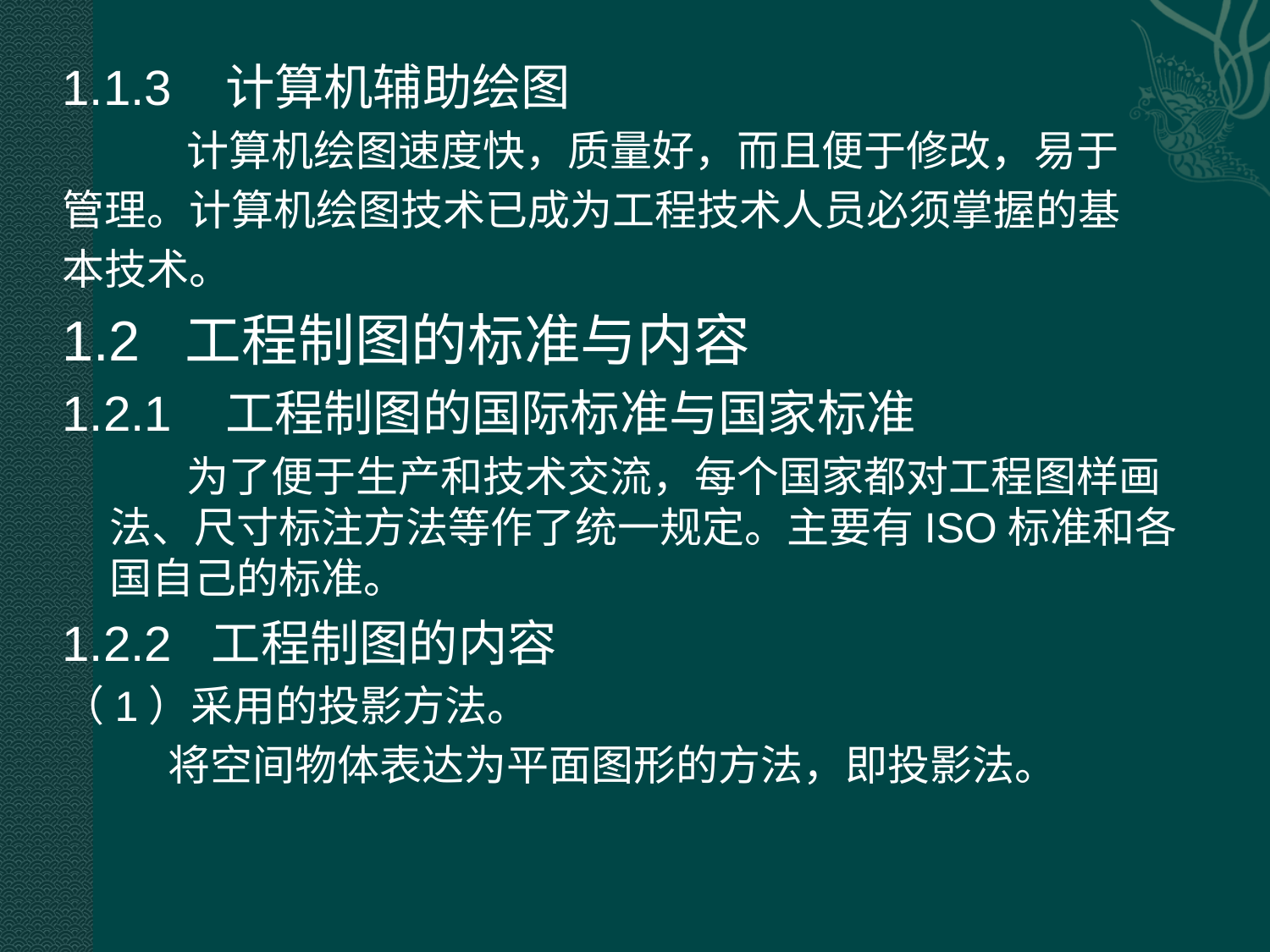

1.1.3   计算机辅助绘图
            计算机绘图速度快，质量好，而且便于修改，易于
管理。计算机绘图技术已成为工程技术人员必须掌握的基
本技术。
1.2  工程制图的标准与内容
1.2.1   工程制图的国际标准与国家标准
            为了便于生产和技术交流，每个国家都对工程图样画法、尺寸标注方法等作了统一规定。主要有ISO标准和各国自己的标准。
1.2.2  工程制图的内容
（1）采用的投影方法。
          将空间物体表达为平面图形的方法，即投影法。